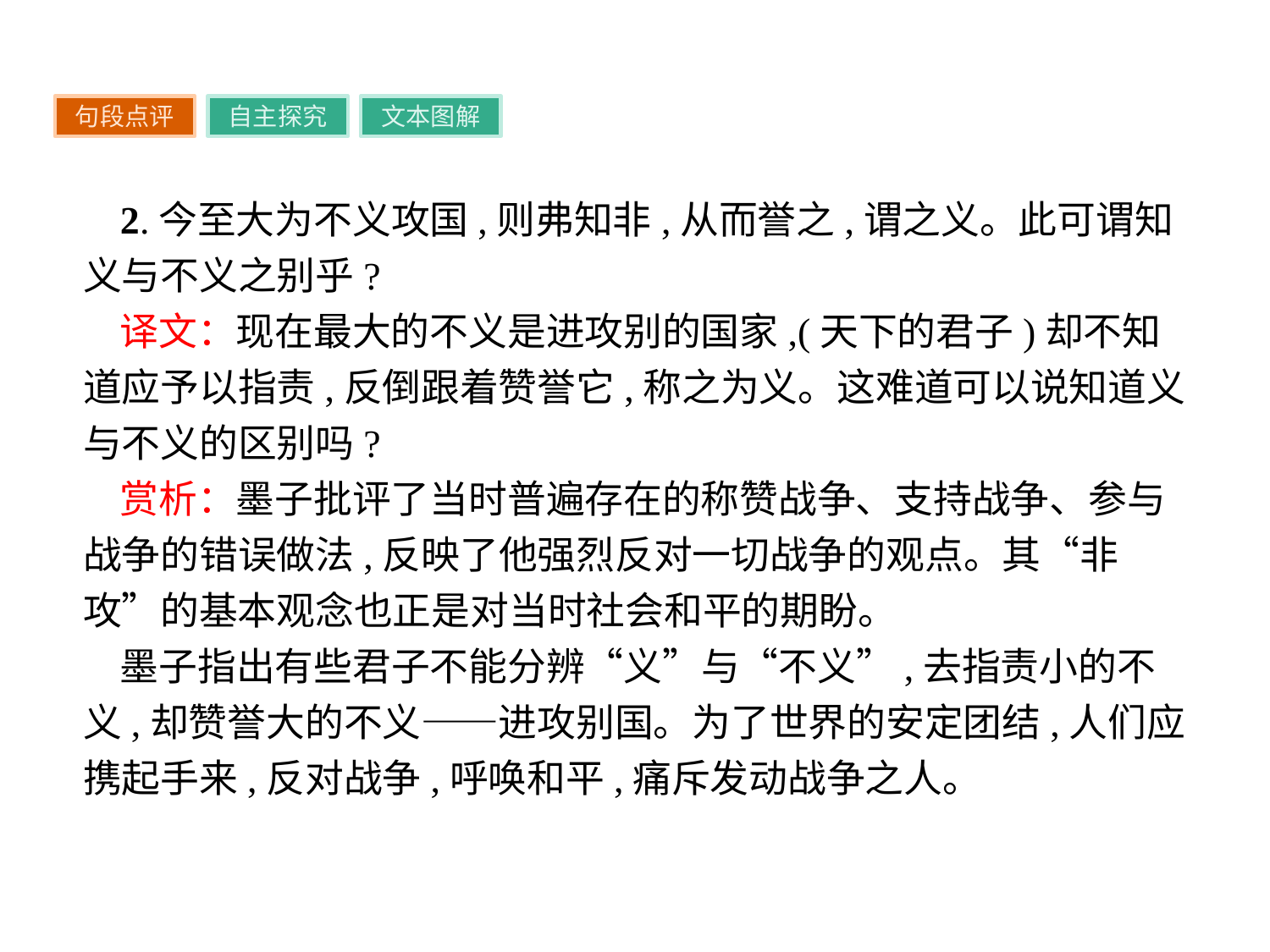

句段点评
自主探究
文本图解
2.今至大为不义攻国,则弗知非,从而誉之,谓之义。此可谓知义与不义之别乎?
译文：现在最大的不义是进攻别的国家,(天下的君子)却不知道应予以指责,反倒跟着赞誉它,称之为义。这难道可以说知道义与不义的区别吗?
赏析：墨子批评了当时普遍存在的称赞战争、支持战争、参与战争的错误做法,反映了他强烈反对一切战争的观点。其“非攻”的基本观念也正是对当时社会和平的期盼。
墨子指出有些君子不能分辨“义”与“不义”,去指责小的不义,却赞誉大的不义——进攻别国。为了世界的安定团结,人们应携起手来,反对战争,呼唤和平,痛斥发动战争之人。